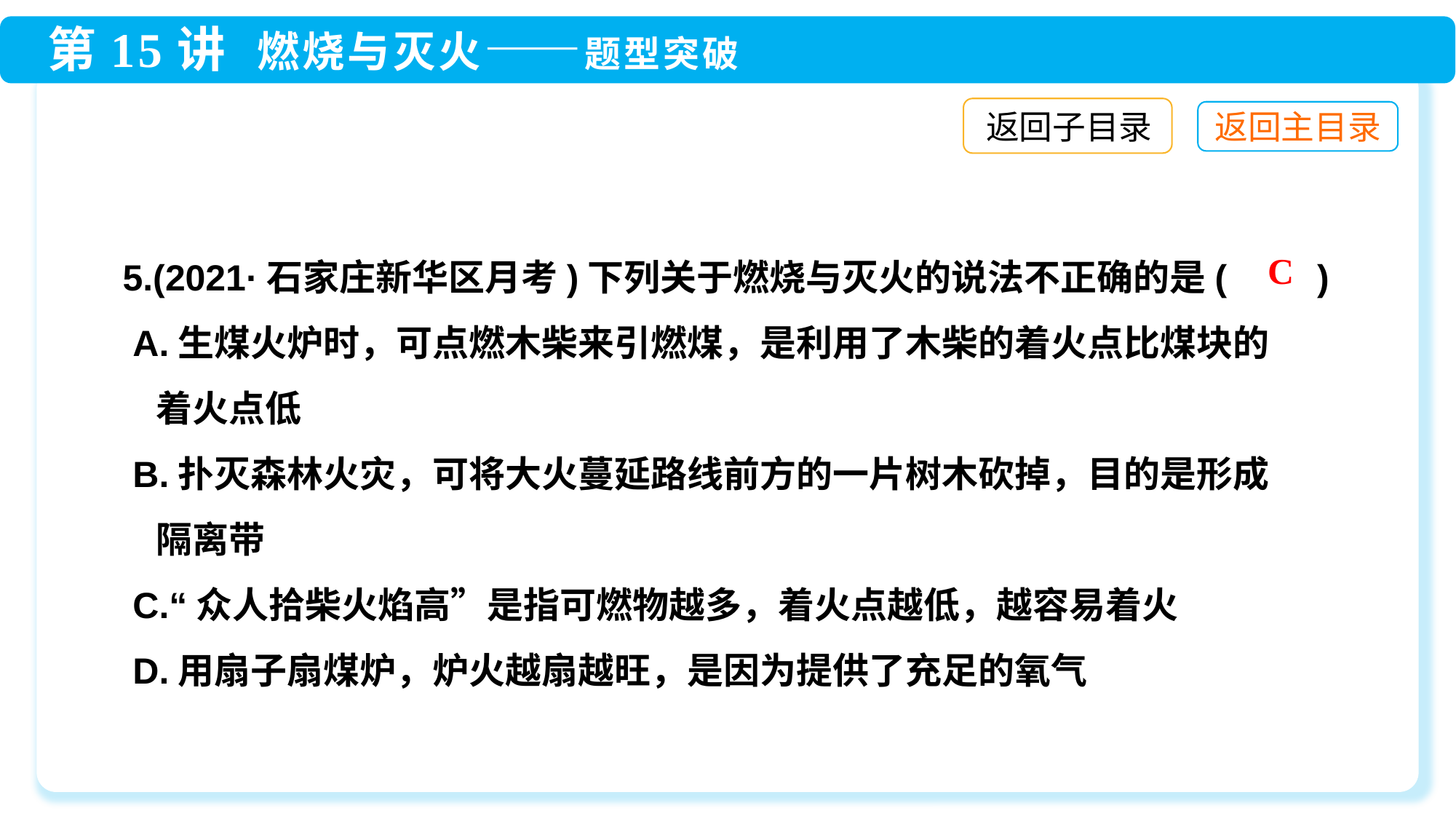

返回子目录
5.(2021·石家庄新华区月考)下列关于燃烧与灭火的说法不正确的是(　　)
 A.生煤火炉时，可点燃木柴来引燃煤，是利用了木柴的着火点比煤块的
   着火点低
 B.扑灭森林火灾，可将大火蔓延路线前方的一片树木砍掉，目的是形成
   隔离带
 C.“众人拾柴火焰高”是指可燃物越多，着火点越低，越容易着火
 D.用扇子扇煤炉，炉火越扇越旺，是因为提供了充足的氧气
C